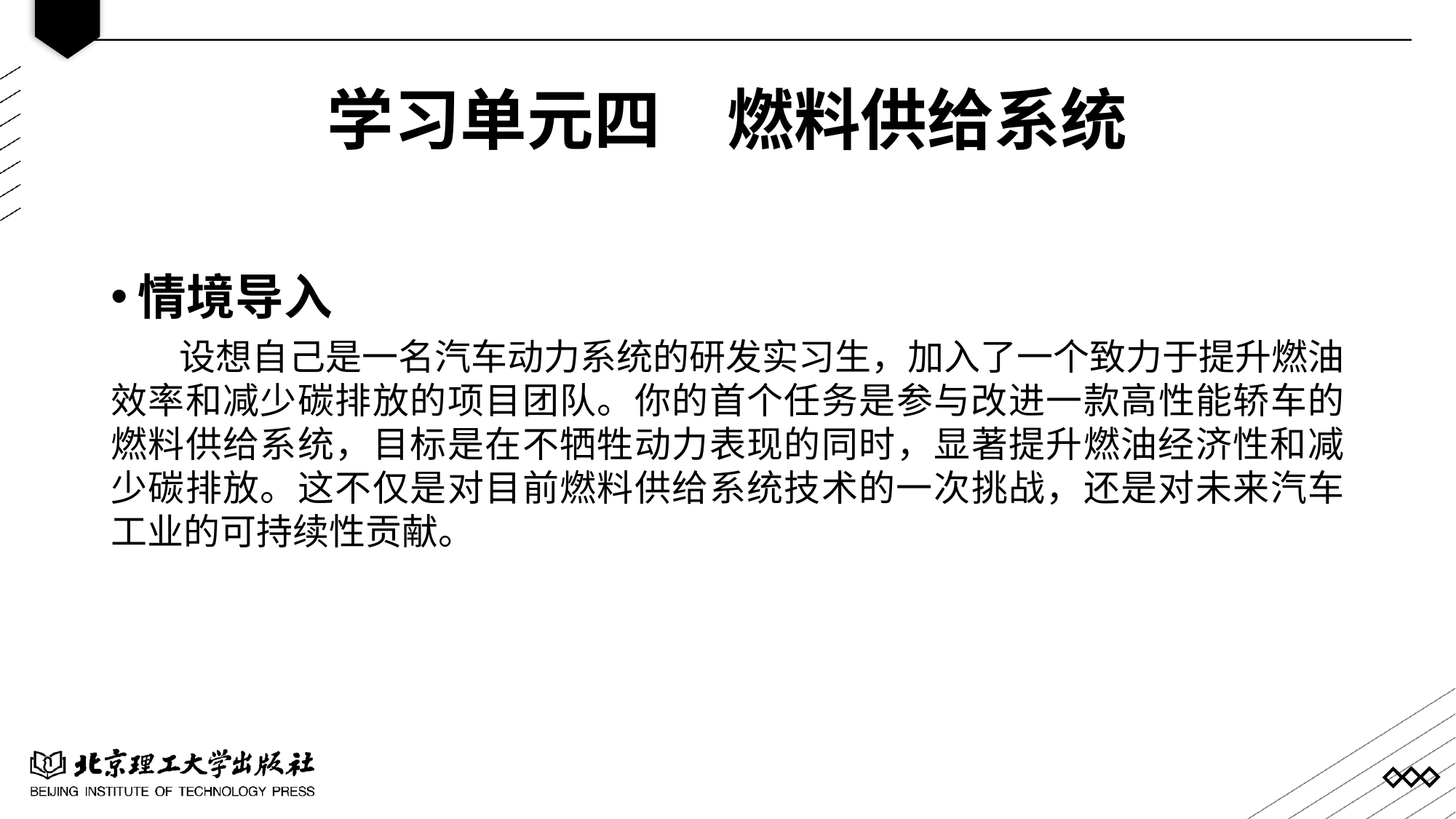

学习单元四　燃料供给系统
情境导入
设想自己是一名汽车动力系统的研发实习生，加入了一个致力于提升燃油效率和减少碳排放的项目团队。你的首个任务是参与改进一款高性能轿车的燃料供给系统，目标是在不牺牲动力表现的同时，显著提升燃油经济性和减少碳排放。这不仅是对目前燃料供给系统技术的一次挑战，还是对未来汽车工业的可持续性贡献。